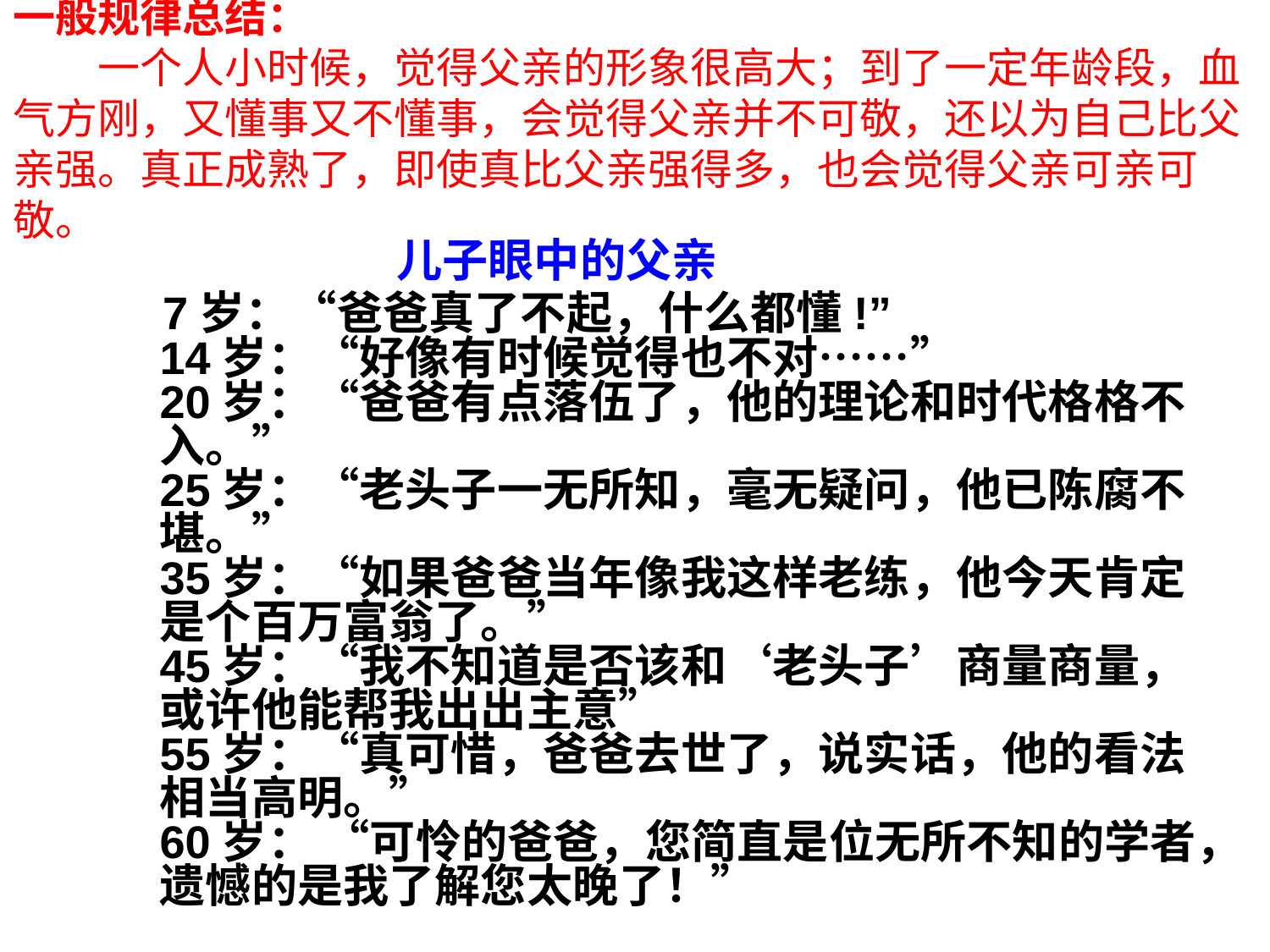

一般规律总结：
　　一个人小时候，觉得父亲的形象很高大；到了一定年龄段，血气方刚，又懂事又不懂事，会觉得父亲并不可敬，还以为自己比父亲强。真正成熟了，即使真比父亲强得多，也会觉得父亲可亲可敬。
#
                                                                              儿子眼中的父亲
    7岁：“爸爸真了不起，什么都懂!”
14岁：“好像有时候觉得也不对……”
20岁：“爸爸有点落伍了，他的理论和时代格格不入。”
25岁：“老头子一无所知，毫无疑问，他已陈腐不堪。”
35岁：“如果爸爸当年像我这样老练，他今天肯定是个百万富翁了。”
45岁：“我不知道是否该和‘老头子’商量商量，或许他能帮我出出主意”
55岁：“真可惜，爸爸去世了，说实话，他的看法相当高明。”
60岁： “可怜的爸爸，您简直是位无所不知的学者，遗憾的是我了解您太晚了！”